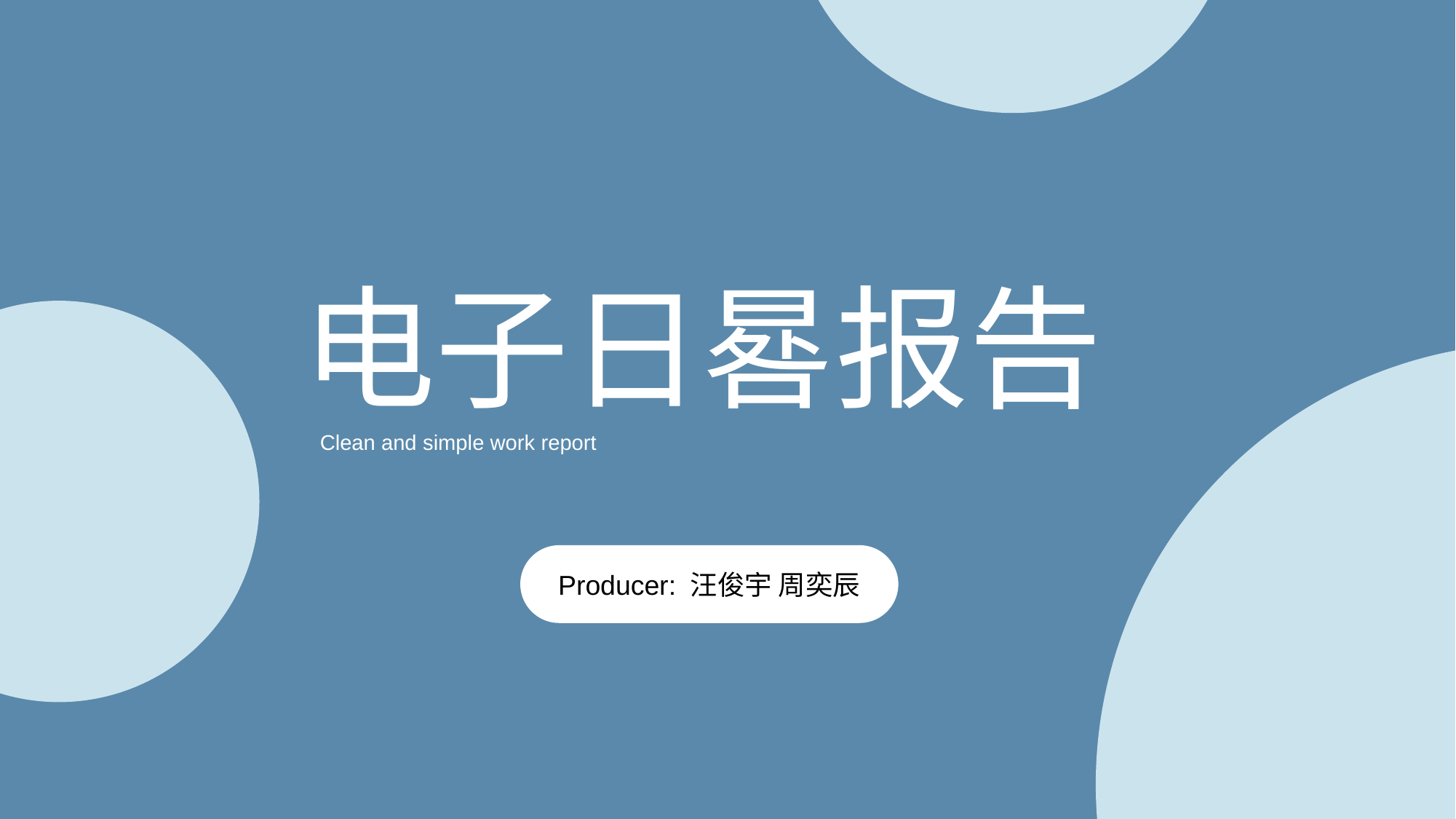

电子日晷报告

Clean and simple work report
Producer: 汪俊宇 周奕辰